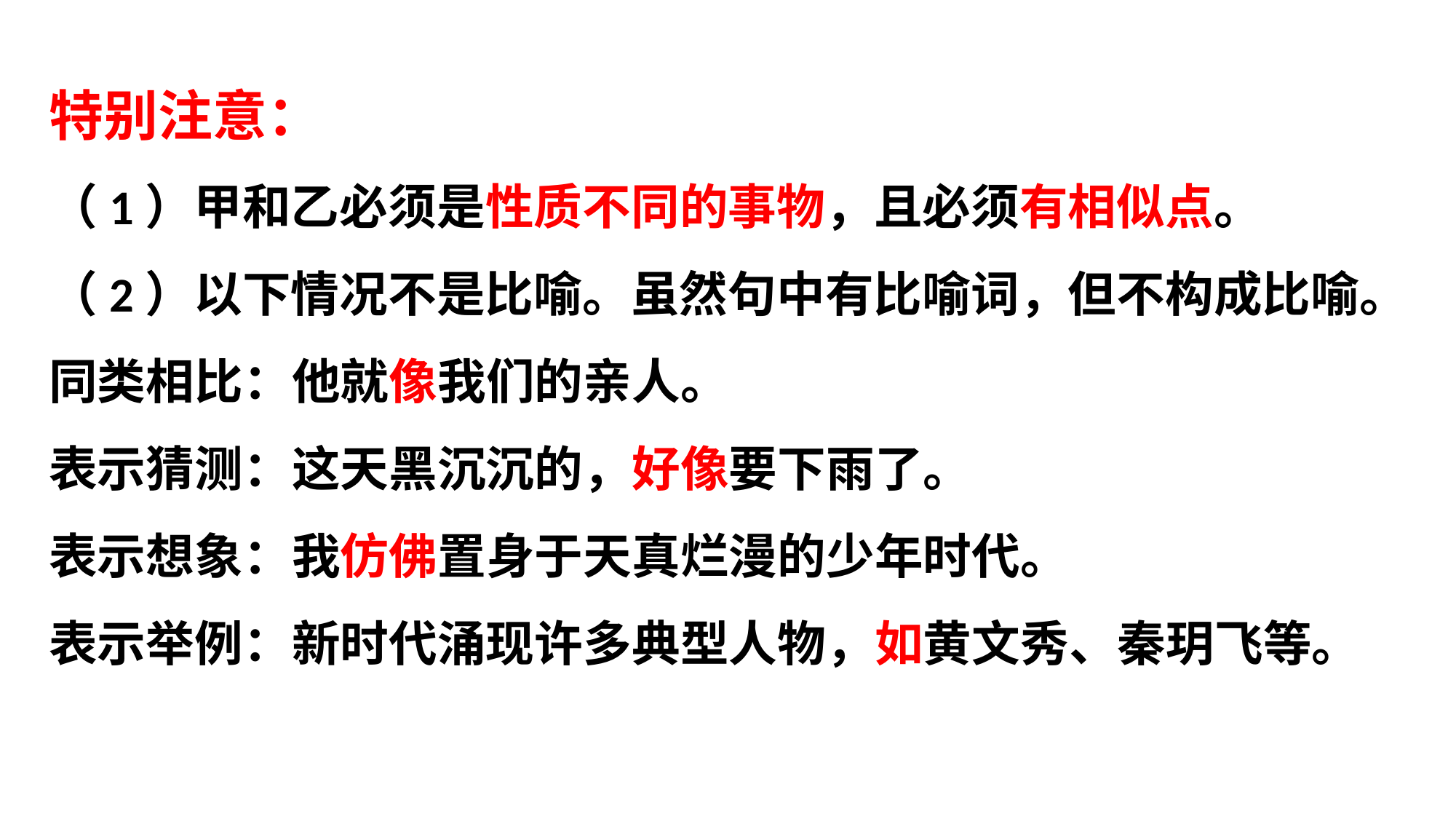

特别注意：
（1）甲和乙必须是性质不同的事物，且必须有相似点。
（2）以下情况不是比喻。虽然句中有比喻词，但不构成比喻。
同类相比：他就像我们的亲人。
表示猜测：这天黑沉沉的，好像要下雨了。
表示想象：我仿佛置身于天真烂漫的少年时代。
表示举例：新时代涌现许多典型人物，如黄文秀、秦玥飞等。